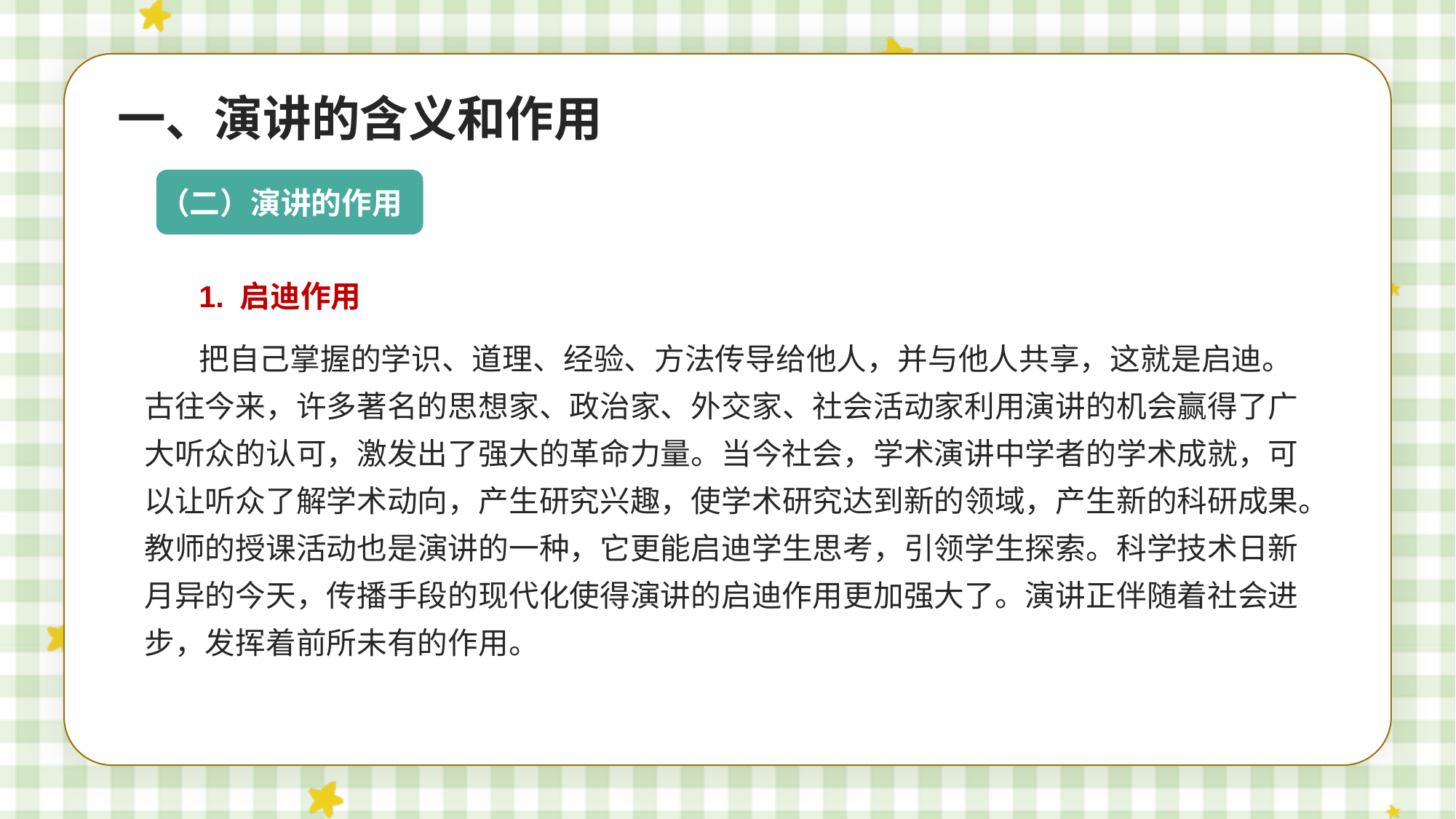

一、演讲的含义和作用
（二）演讲的作用
1. 启迪作用
把自己掌握的学识、道理、经验、方法传导给他人，并与他人共享，这就是启迪。古往今来，许多著名的思想家、政治家、外交家、社会活动家利用演讲的机会赢得了广大听众的认可，激发出了强大的革命力量。当今社会，学术演讲中学者的学术成就，可以让听众了解学术动向，产生研究兴趣，使学术研究达到新的领域，产生新的科研成果。教师的授课活动也是演讲的一种，它更能启迪学生思考，引领学生探索。科学技术日新月异的今天，传播手段的现代化使得演讲的启迪作用更加强大了。演讲正伴随着社会进步，发挥着前所未有的作用。